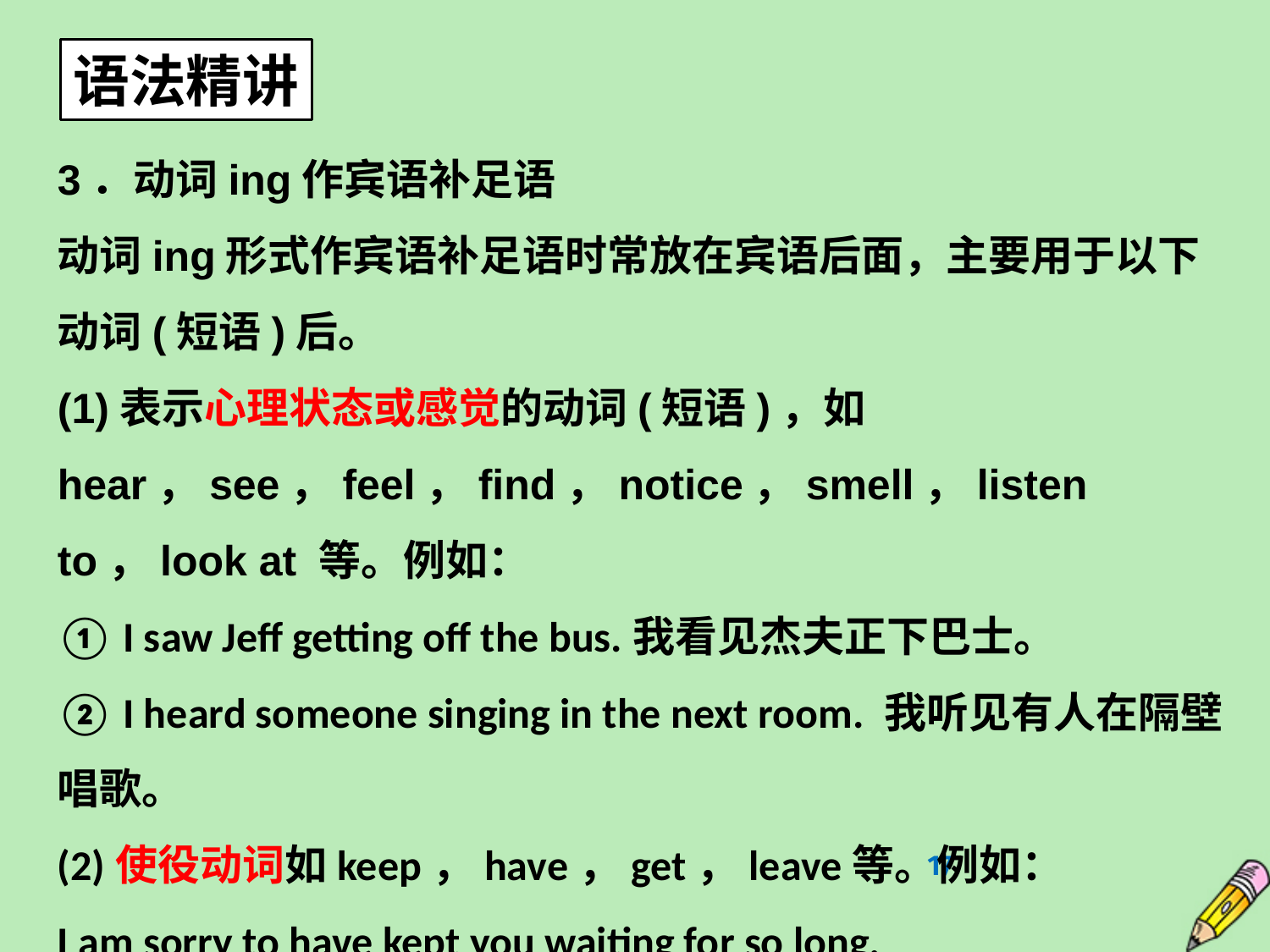

语法精讲
3．动词­ing作宾语补足语
动词­ing形式作宾语补足语时常放在宾语后面，主要用于以下动词(短语)后。
(1)表示心理状态或感觉的动词(短语)，如hear，see，feel，find，notice，smell，listen to，look at 等。例如：
① I saw Jeff getting off the bus.我看见杰夫正下巴士。
② I heard someone singing in the next room. 我听见有人在隔壁唱歌。
(2)使役动词如keep，have，get，leave等。例如：
I am sorry to have kept you waiting for so long.
很抱歉让你久等了。
17